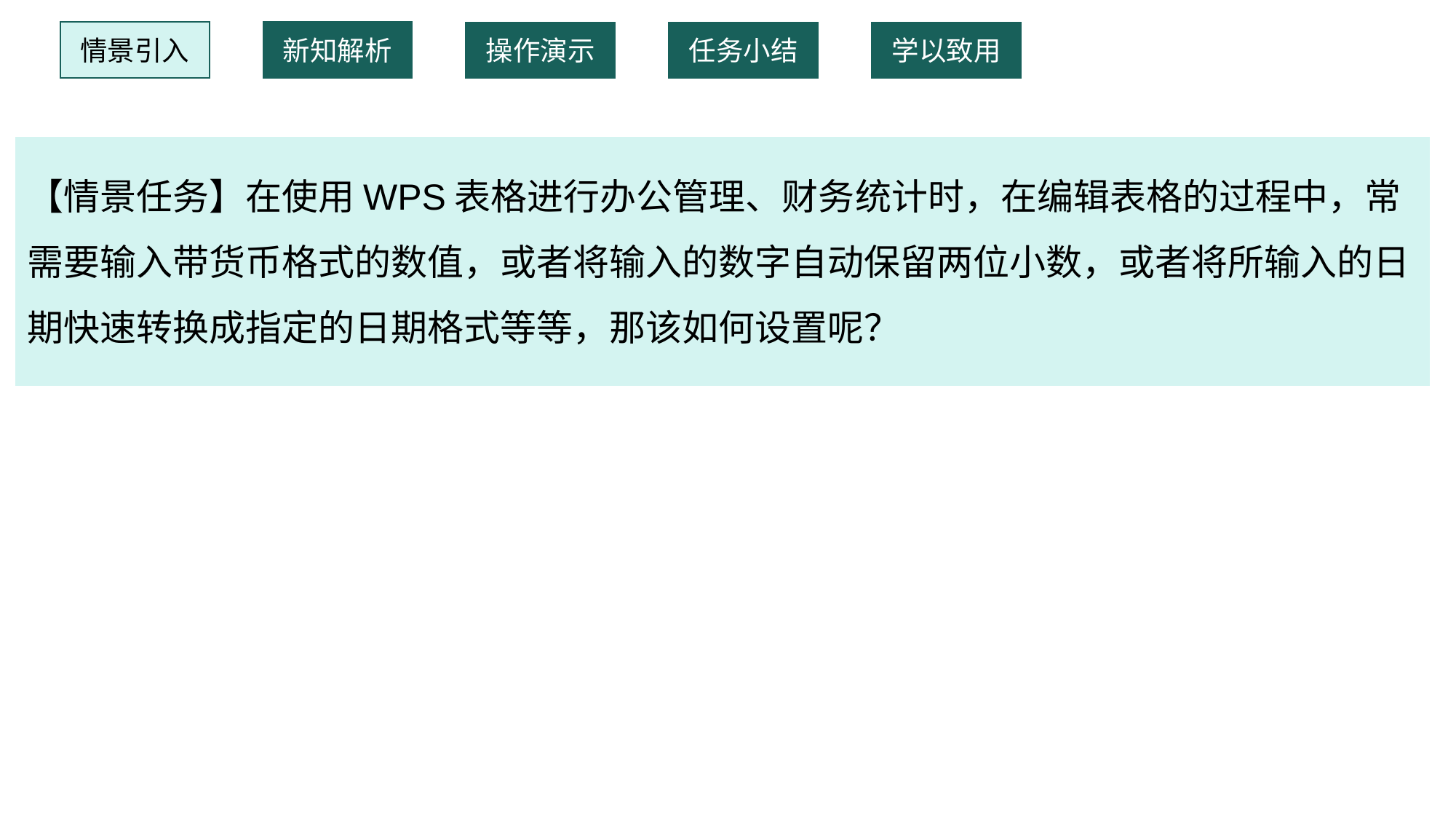

情景引入
新知解析
操作演示
任务小结
学以致用

【情景任务】在使用WPS表格进行办公管理、财务统计时，在编辑表格的过程中，常需要输入带货币格式的数值，或者将输入的数字自动保留两位小数，或者将所输入的日期快速转换成指定的日期格式等等，那该如何设置呢？